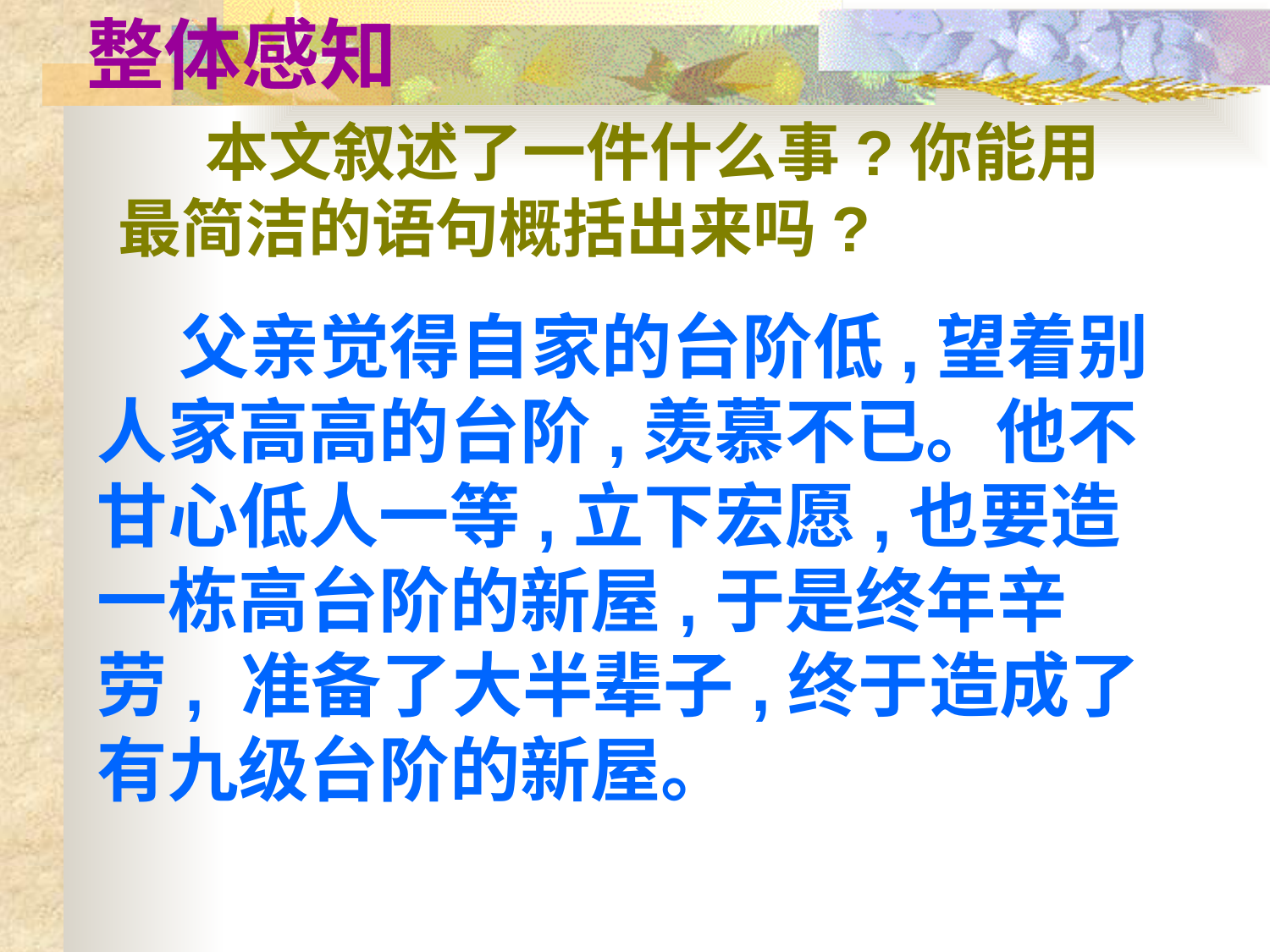

整体感知
     本文叙述了一件什么事?你能用最简洁的语句概括出来吗?
    父亲觉得自家的台阶低,望着别人家高高的台阶,羡慕不已。他不甘心低人一等,立下宏愿,也要造一栋高台阶的新屋,于是终年辛劳, 准备了大半辈子,终于造成了有九级台阶的新屋。